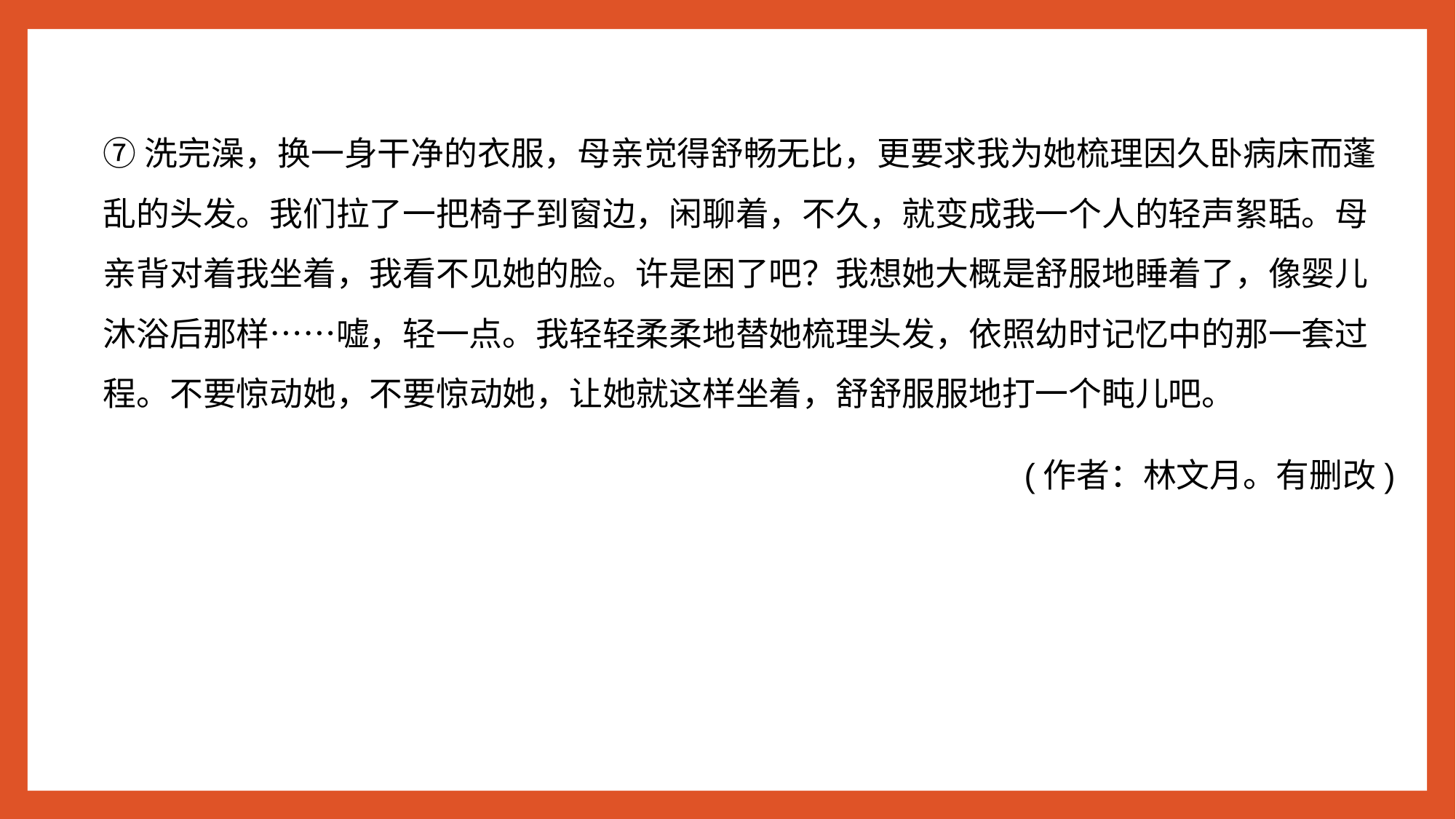

⑦洗完澡，换一身干净的衣服，母亲觉得舒畅无比，更要求我为她梳理因久卧病床而蓬乱的头发。我们拉了一把椅子到窗边，闲聊着，不久，就变成我一个人的轻声絮聒。母亲背对着我坐着，我看不见她的脸。许是困了吧？我想她大概是舒服地睡着了，像婴儿沐浴后那样……嘘，轻一点。我轻轻柔柔地替她梳理头发，依照幼时记忆中的那一套过程。不要惊动她，不要惊动她，让她就这样坐着，舒舒服服地打一个盹儿吧。
(作者：林文月。有删改)